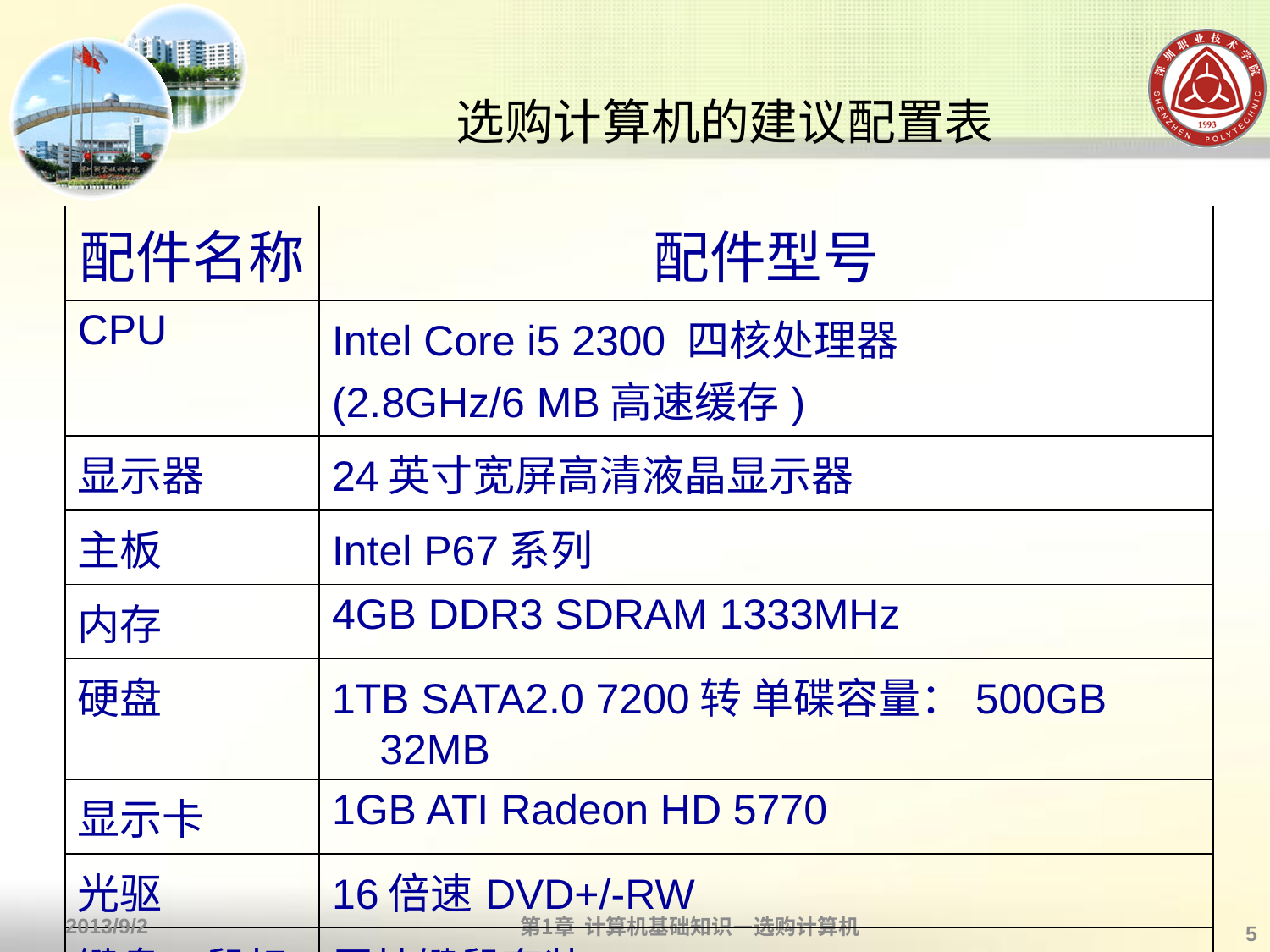

# 选购计算机的建议配置表
| 配件名称 | 配件型号 |
| --- | --- |
| CPU | Intel Core i5 2300 四核处理器 (2.8GHz/6 MB高速缓存) |
| 显示器 | 24英寸宽屏高清液晶显示器 |
| 主板 | Intel P67系列 |
| 内存 | 4GB DDR3 SDRAM 1333MHz |
| 硬盘 | 1TB SATA2.0 7200转 单碟容量：500GB 32MB |
| 显示卡 | 1GB ATI Radeon HD 5770 |
| 光驱 | 16倍速DVD+/-RW |
| 键盘、鼠标 | 罗技键鼠套装 |
第1章  计算机基础知识—选购计算机
2013/9/2
5